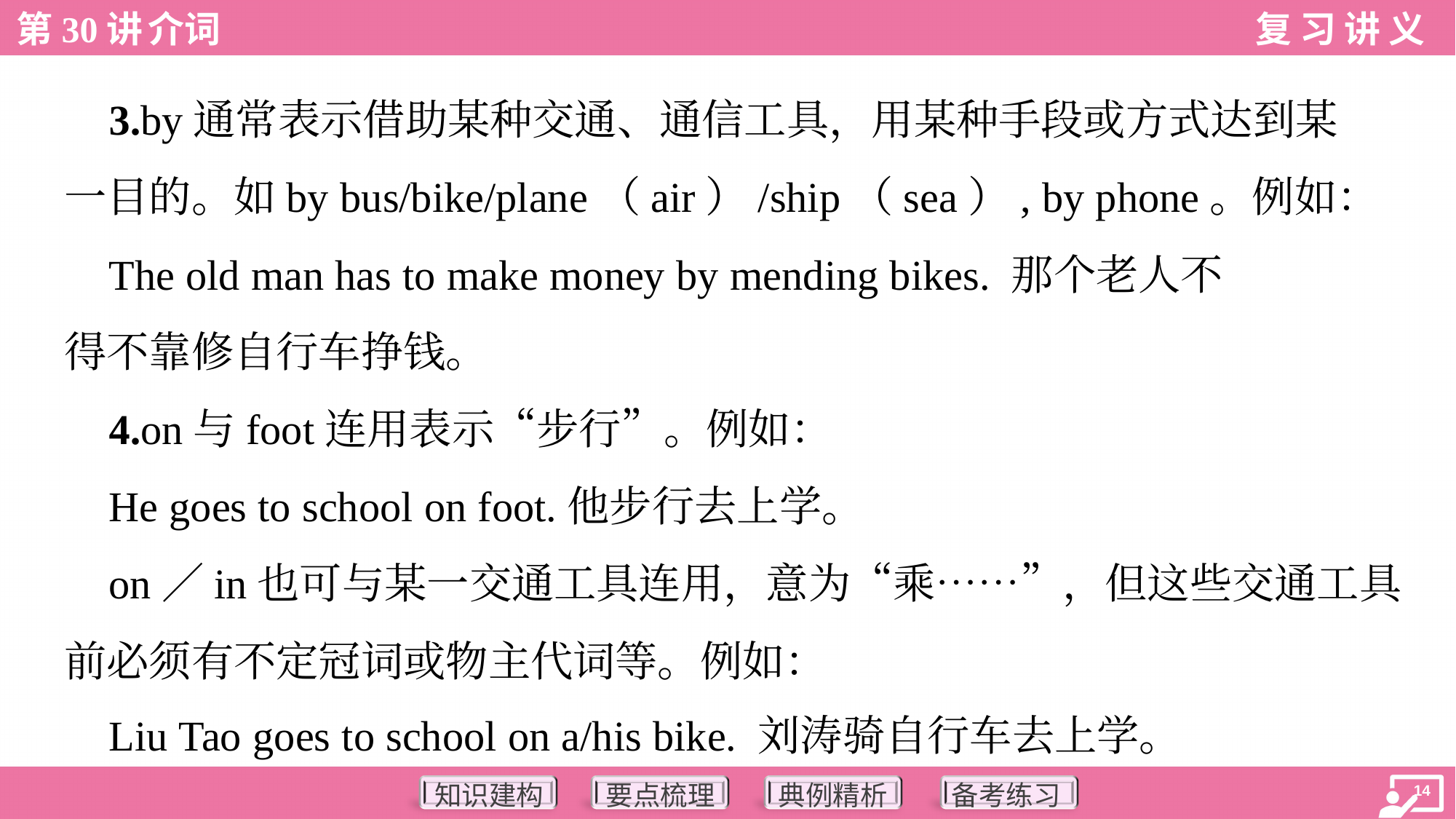

3.by通常表示借助某种交通、通信工具，用某种手段或方式达到某
一目的。如by bus/bike/plane（air）/ship（sea）, by phone。例如：
    The old man has to make money by mending bikes. 那个老人不
得不靠修自行车挣钱。
    4.on与foot连用表示“步行”。例如：
    He goes to school on foot.他步行去上学。
    on／in也可与某一交通工具连用，意为“乘……”，但这些交通工具
前必须有不定冠词或物主代词等。例如：
    Liu Tao goes to school on a/his bike. 刘涛骑自行车去上学。